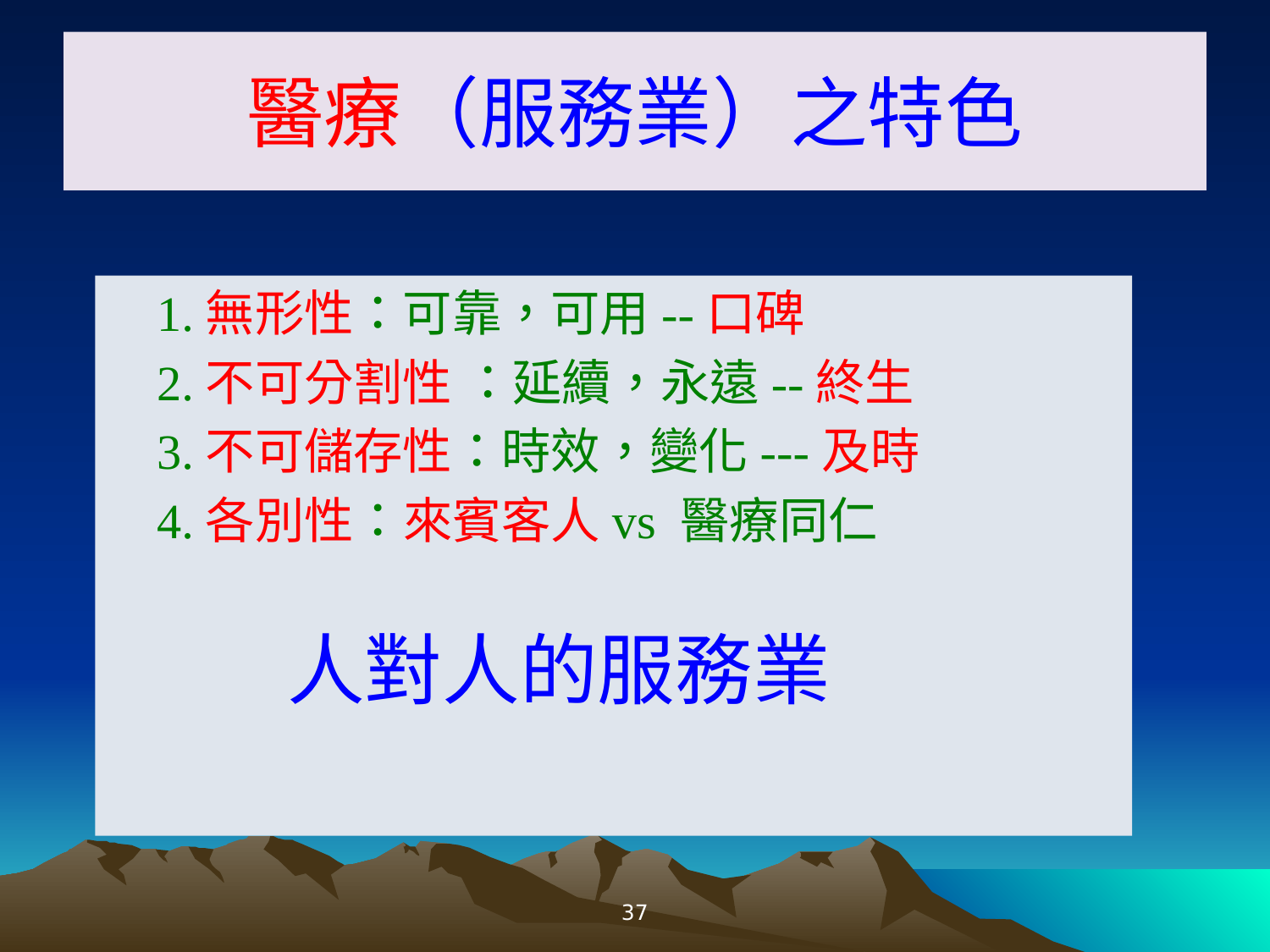

醫療（服務業）之特色
    1.無形性：可靠，可用--口碑
    2.不可分割性 ：延續，永遠--終生
    3.不可儲存性：時效，變化---及時
    4.各別性：來賓客人vs 醫療同仁
人對人的服務業
37